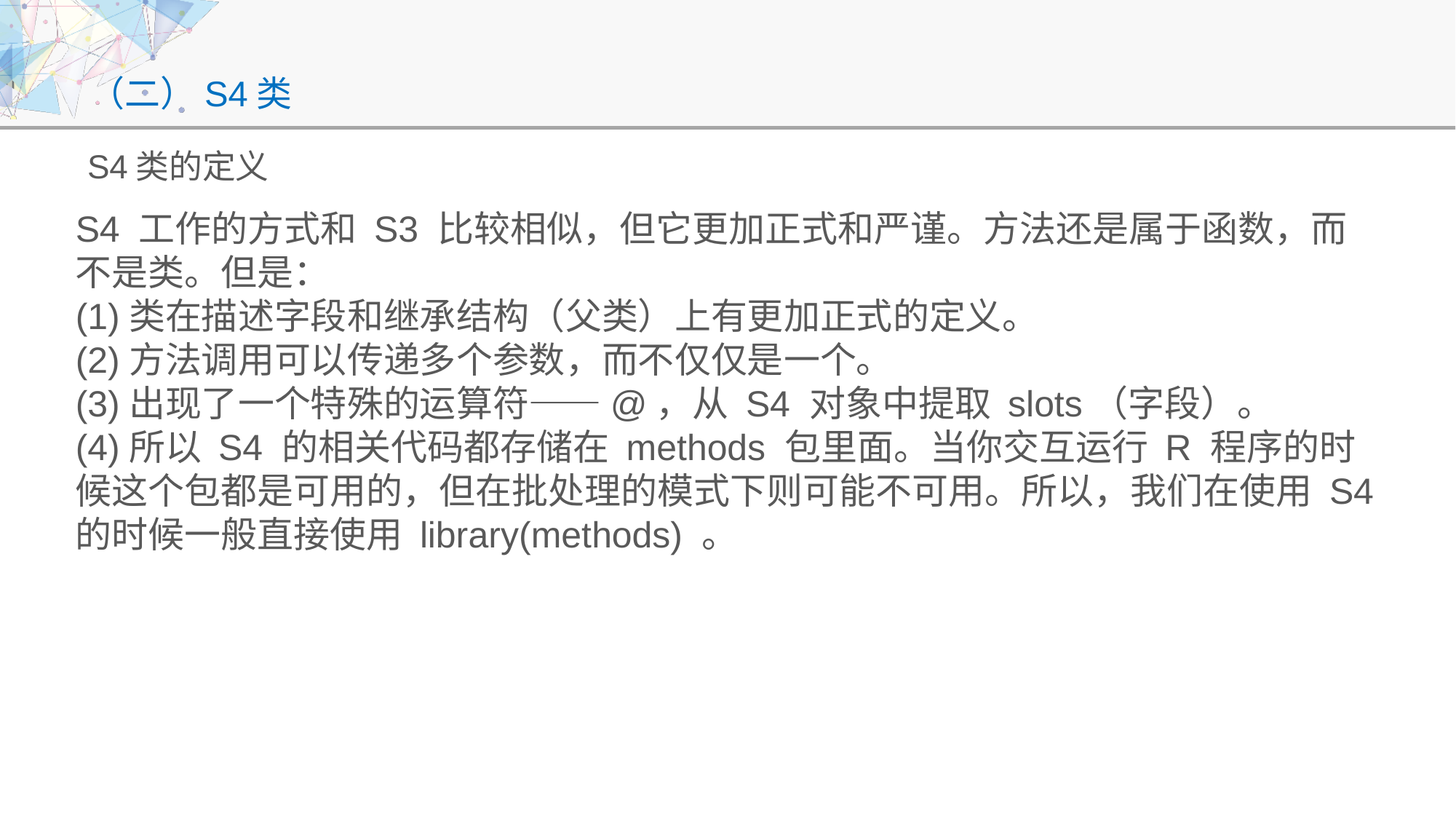

# （二）S4类
S4类的定义
S4 工作的方式和 S3 比较相似，但它更加正式和严谨。方法还是属于函数，而不是类。但是：
(1)类在描述字段和继承结构（父类）上有更加正式的定义。
(2)方法调用可以传递多个参数，而不仅仅是一个。
(3)出现了一个特殊的运算符——@，从 S4 对象中提取 slots（字段）。
(4)所以 S4 的相关代码都存储在 methods 包里面。当你交互运行 R 程序的时候这个包都是可用的，但在批处理的模式下则可能不可用。所以，我们在使用 S4 的时候一般直接使用 library(methods) 。